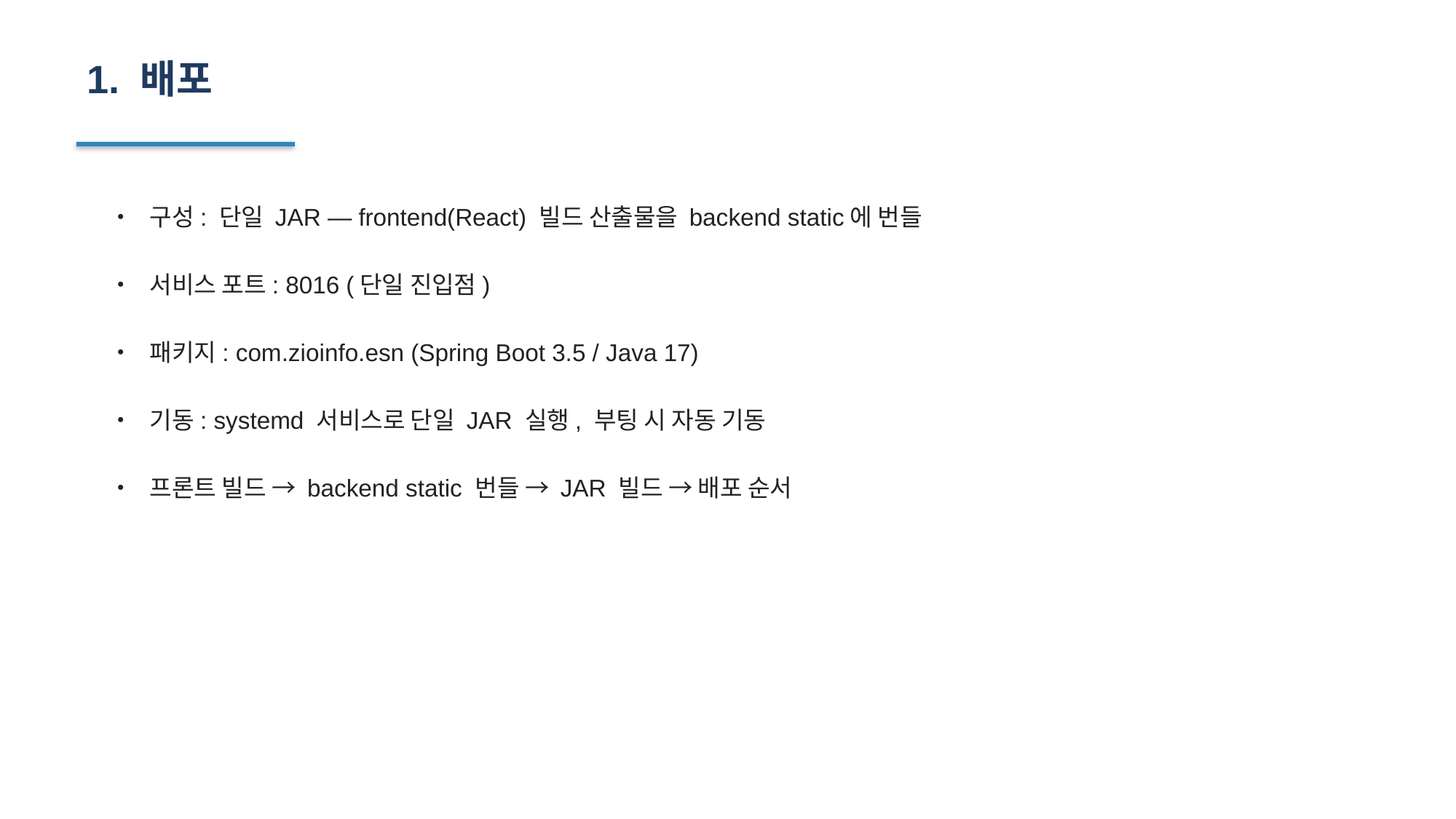

1. 배포

•  구성: 단일 JAR — frontend(React) 빌드 산출물을 backend static에 번들
•  서비스 포트: 8016 (단일 진입점)
•  패키지: com.zioinfo.esn (Spring Boot 3.5 / Java 17)
•  기동: systemd 서비스로 단일 JAR 실행, 부팅 시 자동 기동
•  프론트 빌드 → backend static 번들 → JAR 빌드 → 배포 순서